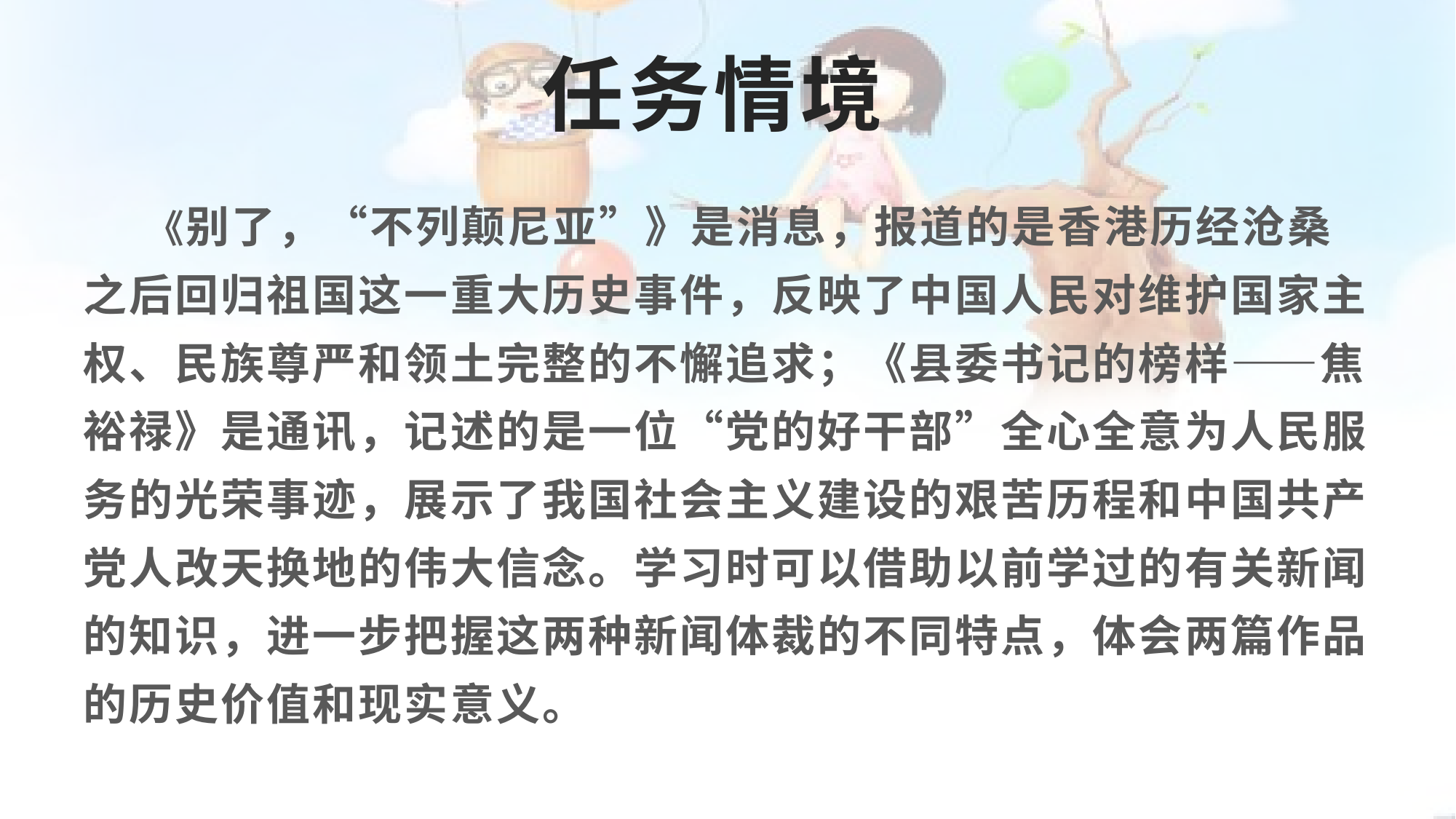

# 任务情境
     《别了，“不列颠尼亚”》是消息，报道的是香港历经沧桑之后回归祖国这一重大历史事件，反映了中国人民对维护国家主权、民族尊严和领土完整的不懈追求；《县委书记的榜样——焦裕禄》是通讯，记述的是一位“党的好干部”全心全意为人民服务的光荣事迹，展示了我国社会主义建设的艰苦历程和中国共产党人改天换地的伟大信念。学习时可以借助以前学过的有关新闻的知识，进一步把握这两种新闻体裁的不同特点，体会两篇作品的历史价值和现实意义。